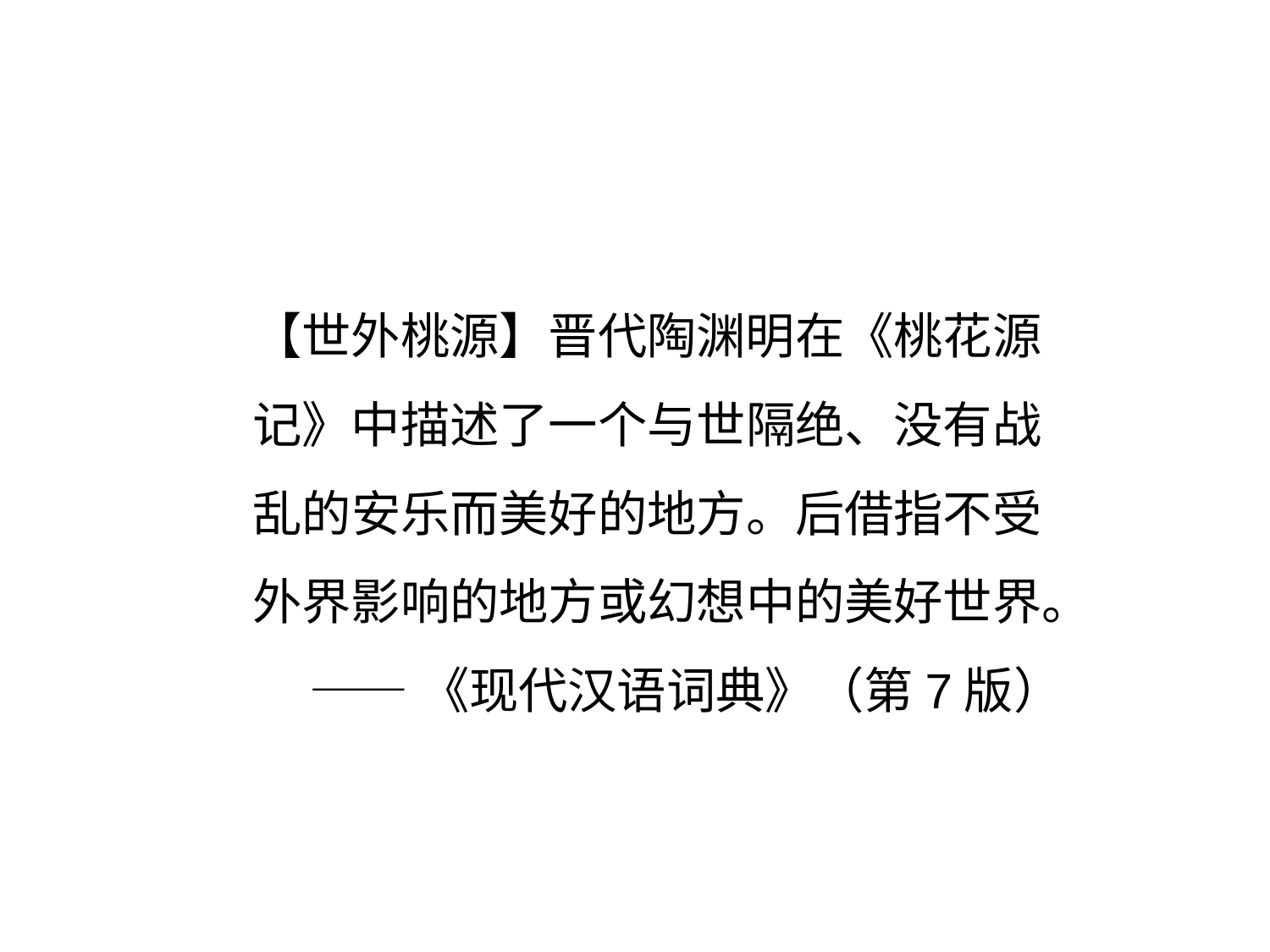

【世外桃源】晋代陶渊明在《桃花源记》中描述了一个与世隔绝、没有战乱的安乐而美好的地方。后借指不受外界影响的地方或幻想中的美好世界。
——《现代汉语词典》（第7版）